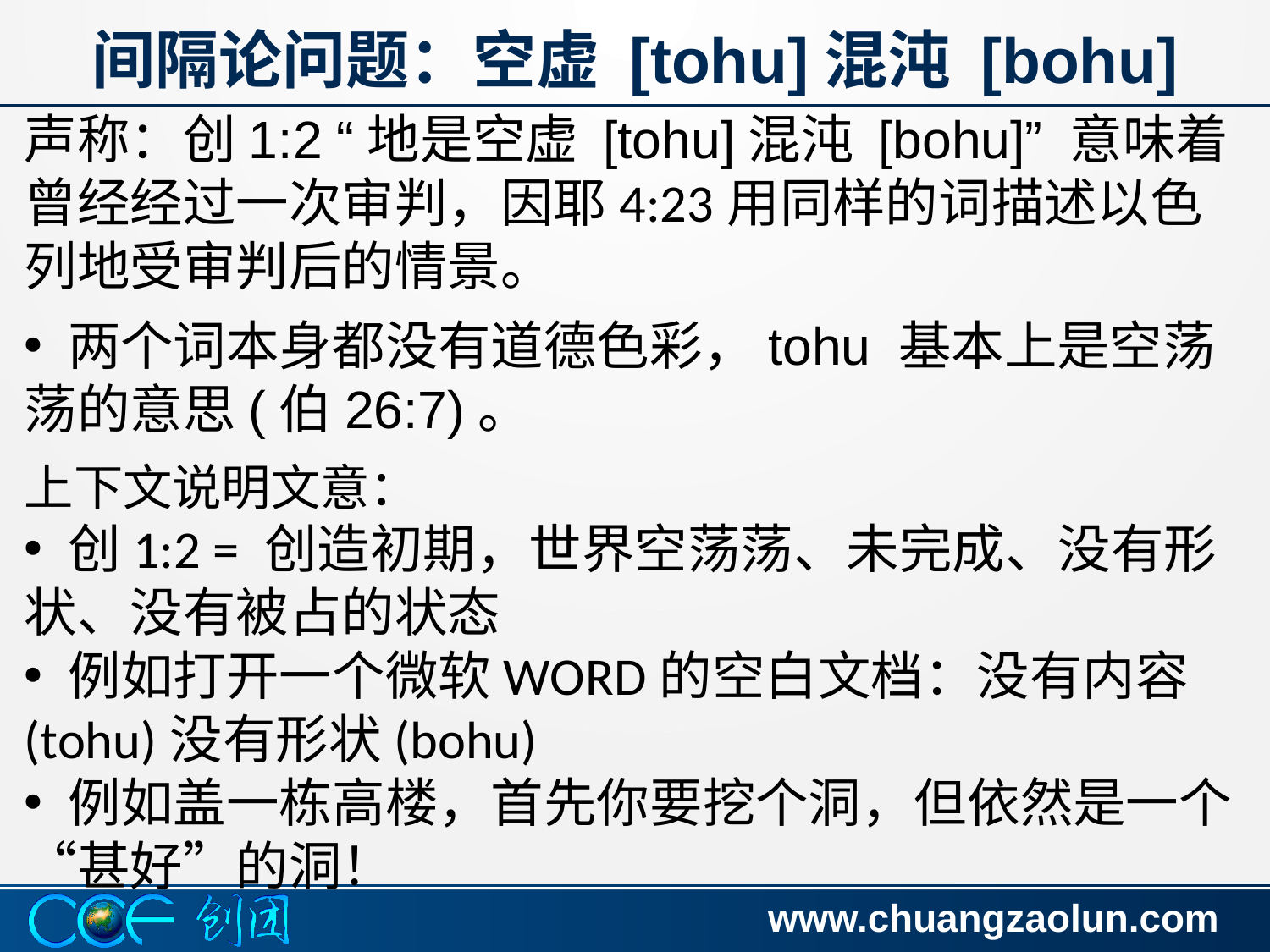

# 间隔论问题：空虚 [tohu]混沌 [bohu]
声称：创1:2 “地是空虚 [tohu]混沌 [bohu]” 意味着曾经经过一次审判，因耶4:23用同样的词描述以色列地受审判后的情景。

 两个词本身都没有道德色彩，tohu 基本上是空荡荡的意思(伯26:7)。

上下文说明文意：
 创1:2 = 创造初期，世界空荡荡、未完成、没有形状、没有被占的状态
 例如打开一个微软WORD的空白文档：没有内容 (tohu)没有形状(bohu)
 例如盖一栋高楼，首先你要挖个洞，但依然是一个“甚好”的洞！